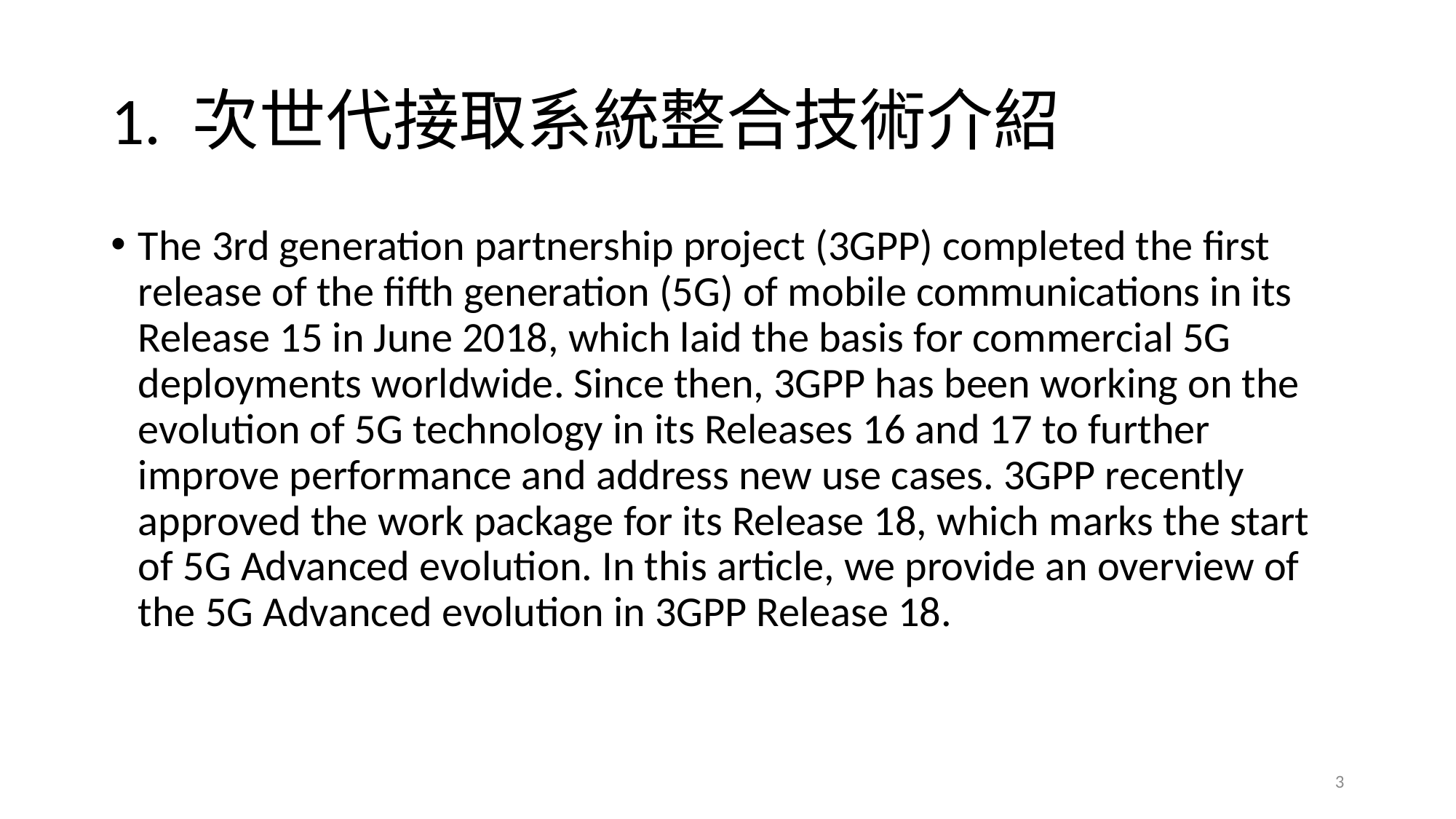

# 1. 次世代接取系統整合技術介紹
The 3rd generation partnership project (3GPP) completed the first release of the fifth generation (5G) of mobile communications in its Release 15 in June 2018, which laid the basis for commercial 5G deployments worldwide. Since then, 3GPP has been working on the evolution of 5G technology in its Releases 16 and 17 to further improve performance and address new use cases. 3GPP recently approved the work package for its Release 18, which marks the start of 5G Advanced evolution. In this article, we provide an overview of the 5G Advanced evolution in 3GPP Release 18.
3